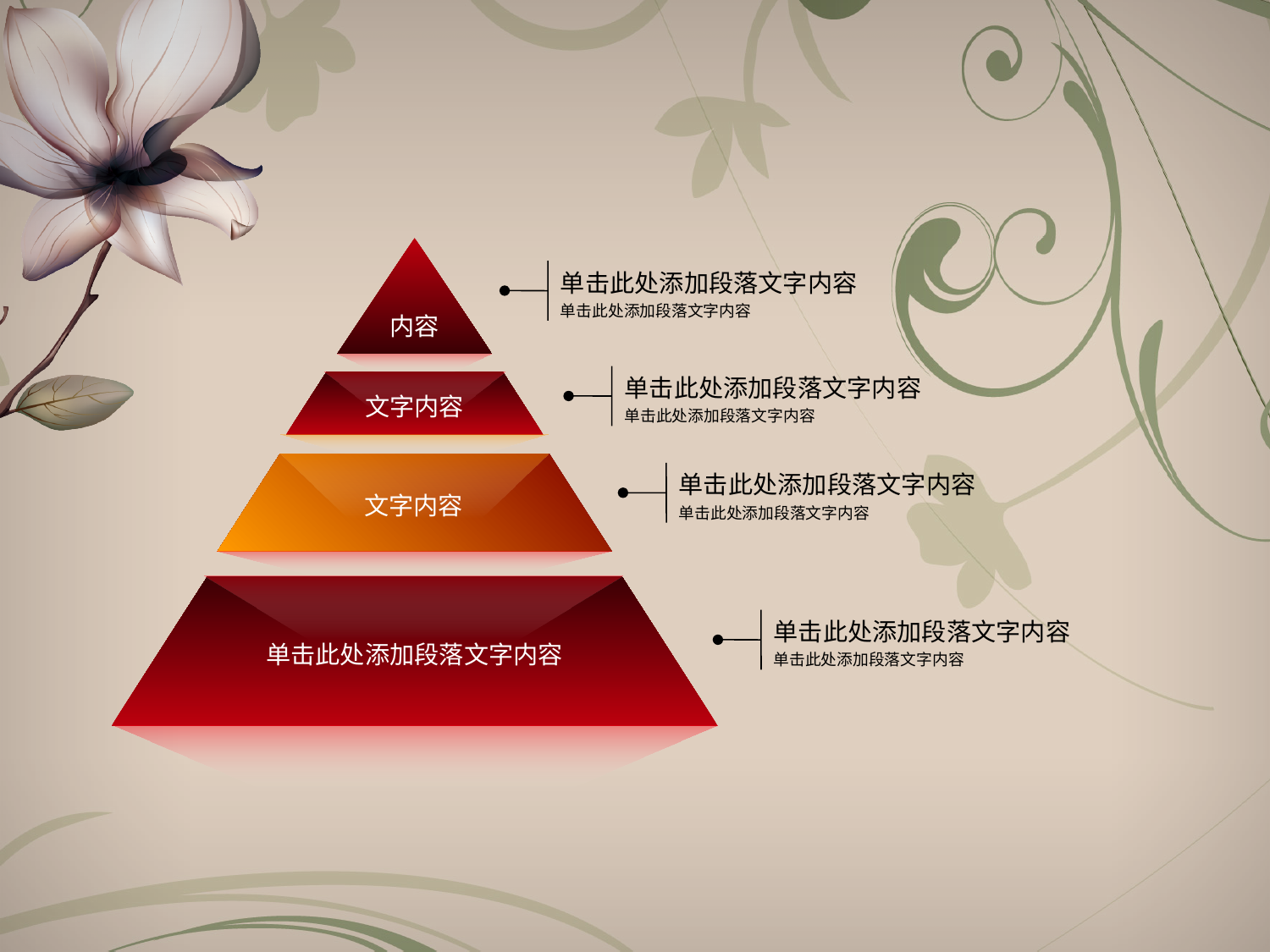

单击此处添加段落文字内容
单击此处添加段落文字内容
内容

文字内容

单击此处添加段落文字内容
单击此处添加段落文字内容

文字内容

单击此处添加段落文字内容
单击此处添加段落文字内容

单击此处添加段落文字内容

单击此处添加段落文字内容
单击此处添加段落文字内容